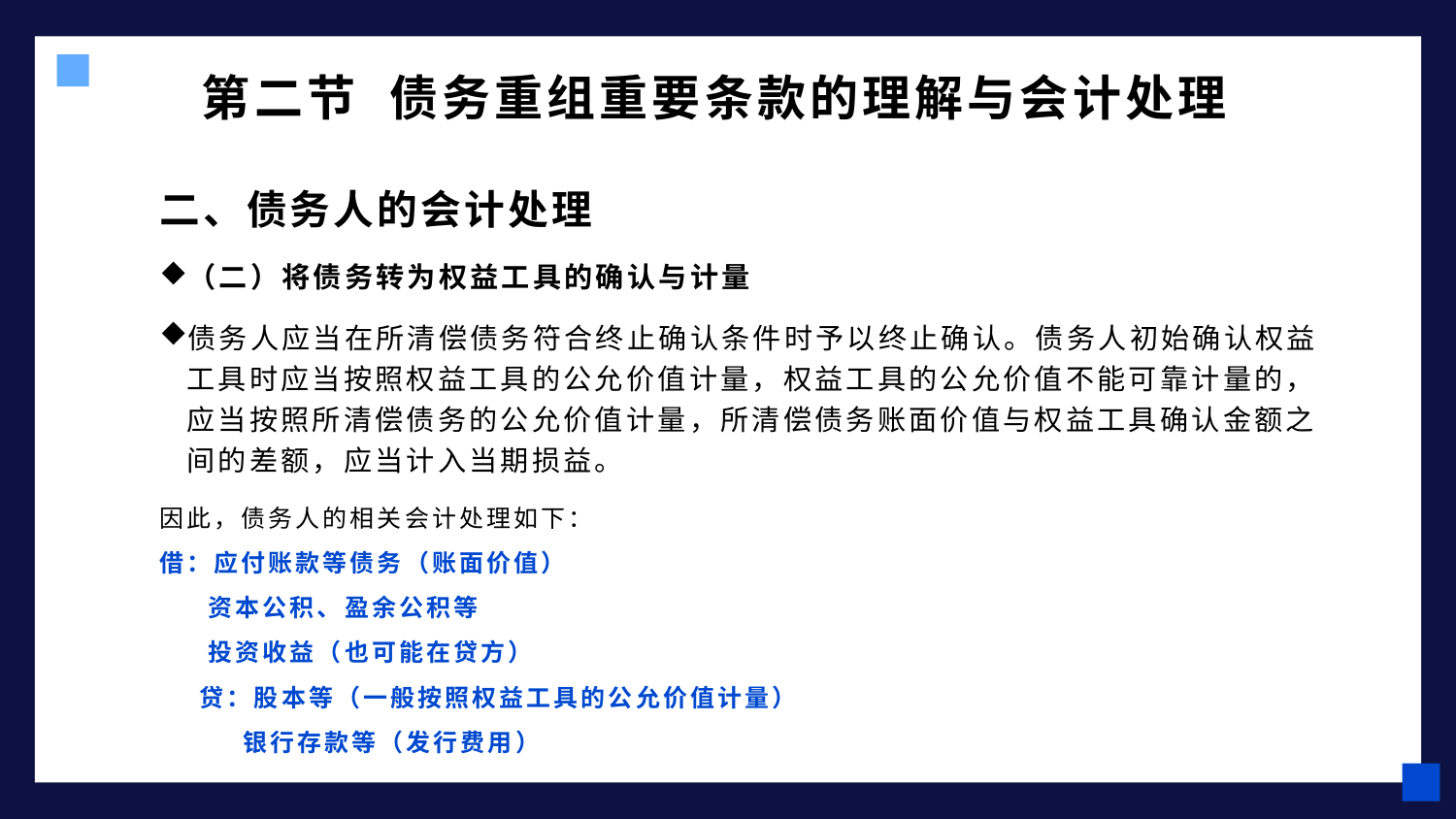

# 第二节  债务重组重要条款的理解与会计处理
二、债务人的会计处理
（二）将债务转为权益工具的确认与计量
债务人应当在所清偿债务符合终止确认条件时予以终止确认。债务人初始确认权益工具时应当按照权益工具的公允价值计量，权益工具的公允价值不能可靠计量的，应当按照所清偿债务的公允价值计量，所清偿债务账面价值与权益工具确认金额之间的差额，应当计入当期损益。
因此，债务人的相关会计处理如下：
借：应付账款等债务（账面价值）
     资本公积、盈余公积等
     投资收益（也可能在贷方）
    贷：股本等（一般按照权益工具的公允价值计量）
         银行存款等（发行费用）